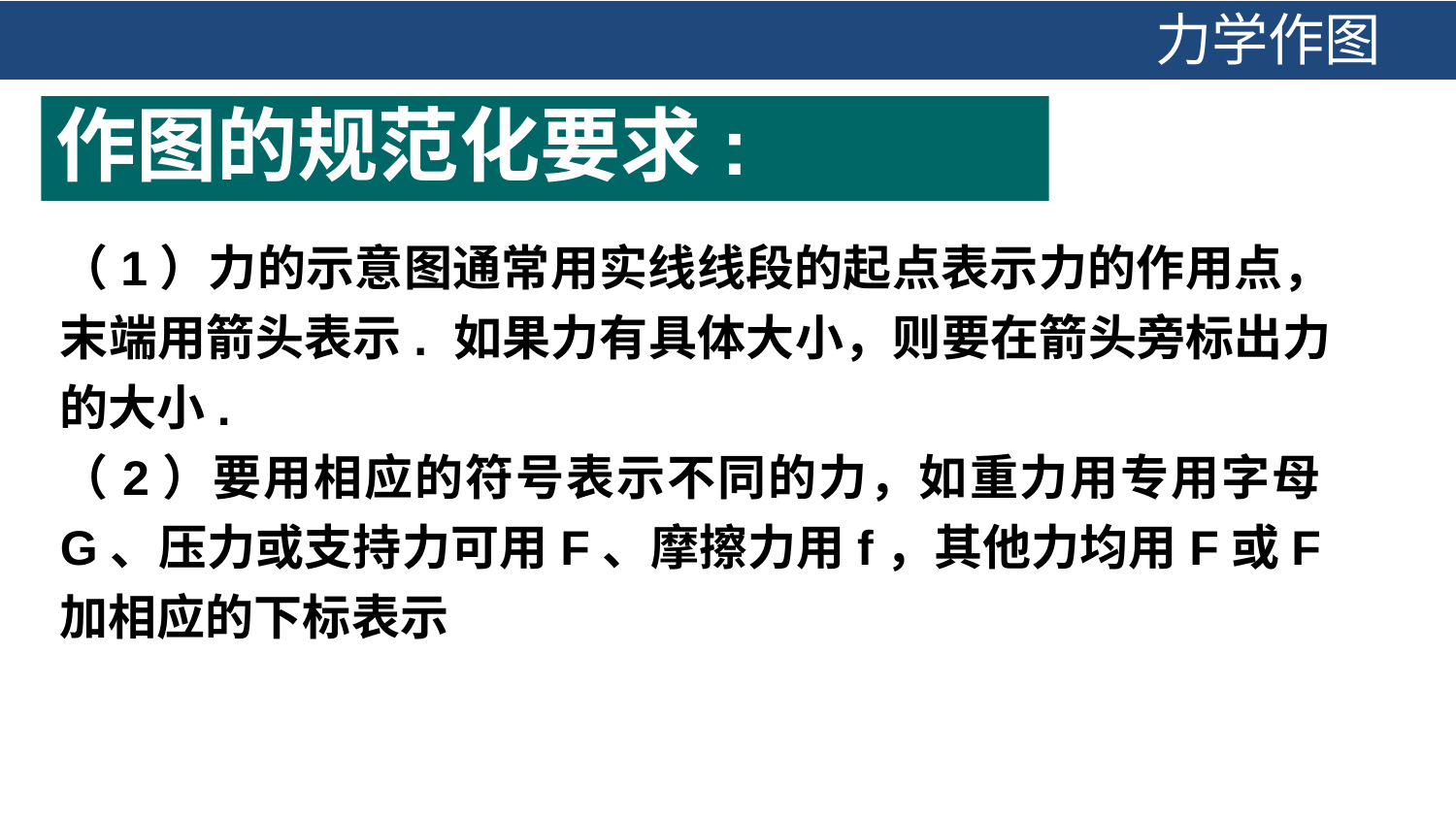

力学作图
作图的规范化要求:

（1）力的示意图通常用实线线段的起点表示力的作用点，末端用箭头表示. 如果力有具体大小，则要在箭头旁标出力的大小.
（2）要用相应的符号表示不同的力，如重力用专用字母G、压力或支持力可用F、摩擦力用f，其他力均用F或F加相应的下标表示